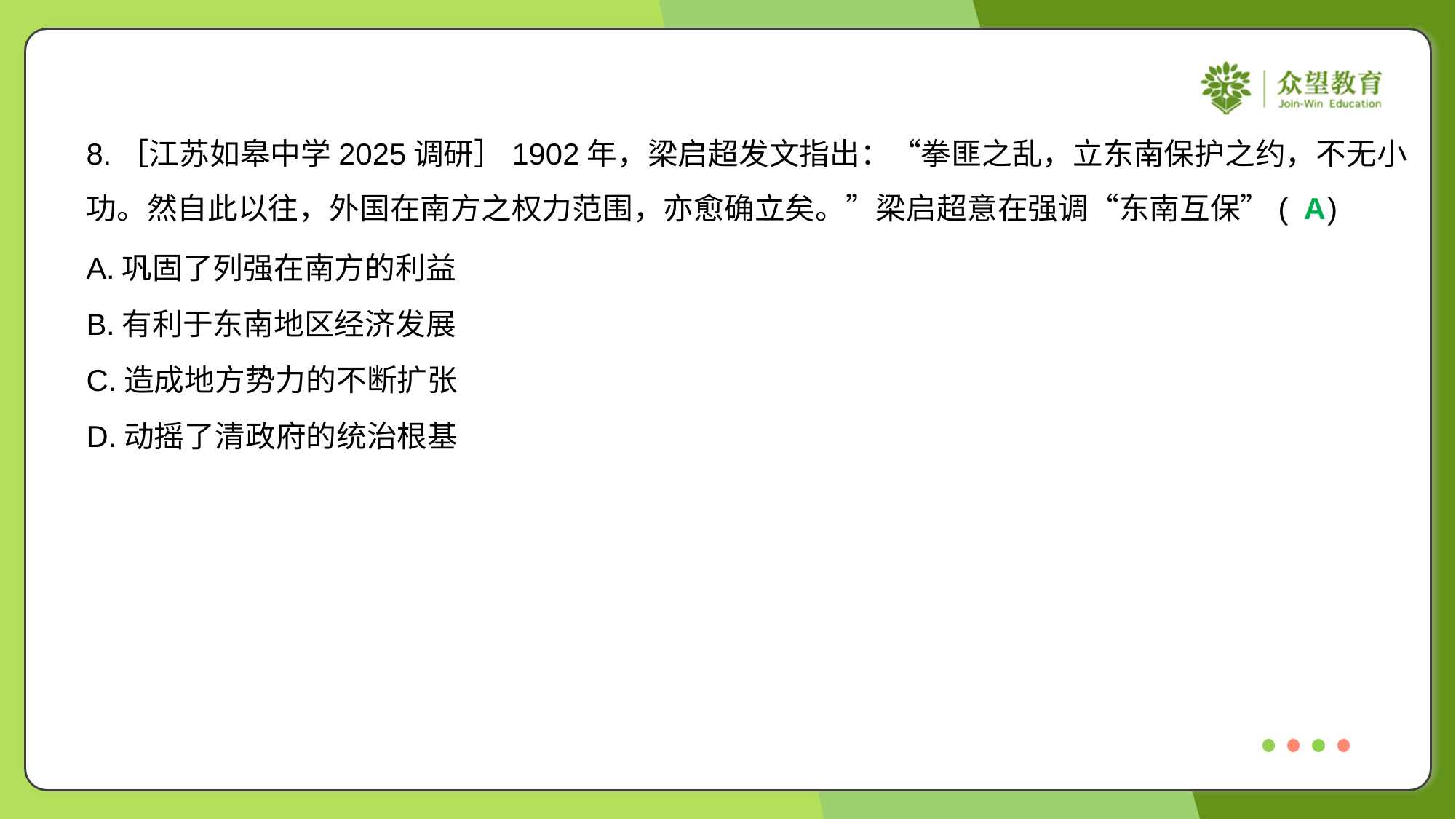

8.［江苏如皋中学2025调研］1902年，梁启超发文指出：“拳匪之乱，立东南保护之约，不无小
功。然自此以往，外国在南方之权力范围，亦愈确立矣。”梁启超意在强调“东南互保”(     )
A
A.巩固了列强在南方的利益
B.有利于东南地区经济发展
C.造成地方势力的不断扩张
D.动摇了清政府的统治根基